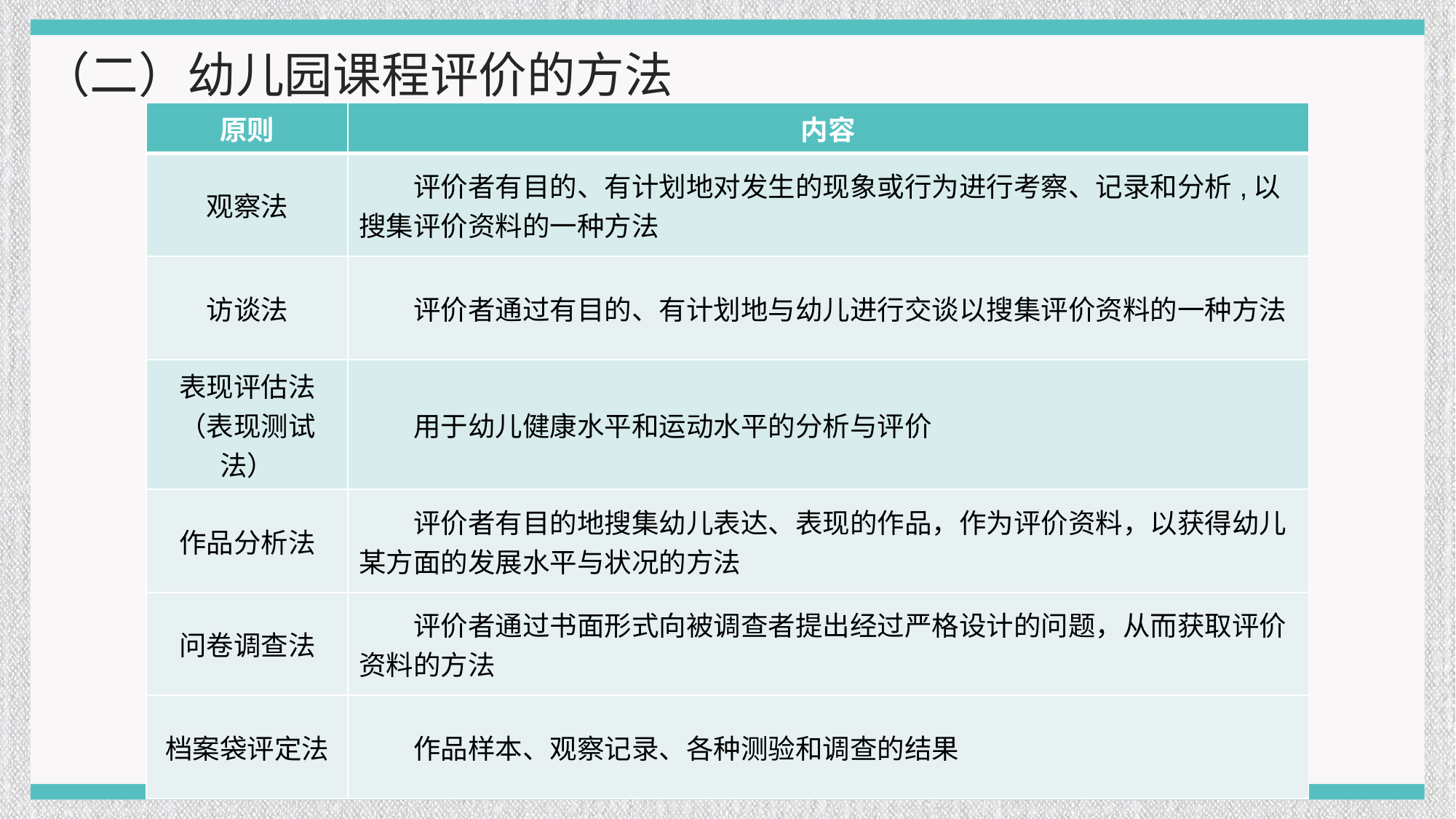

（二）幼儿园课程评价的方法
| 原则 | 内容 |
| --- | --- |
| 观察法 | 评价者有目的、有计划地对发生的现象或行为进行考察、记录和分析,以搜集评价资料的一种方法 |
| 访谈法 | 评价者通过有目的、有计划地与幼儿进行交谈以搜集评价资料的一种方法 |
| 表现评估法 （表现测试法） | 用于幼儿健康水平和运动水平的分析与评价 |
| 作品分析法 | 评价者有目的地搜集幼儿表达、表现的作品，作为评价资料，以获得幼儿某方面的发展水平与状况的方法 |
| 问卷调查法 | 评价者通过书面形式向被调查者提出经过严格设计的问题，从而获取评价资料的方法 |
| 档案袋评定法 | 作品样本、观察记录、各种测验和调查的结果 |